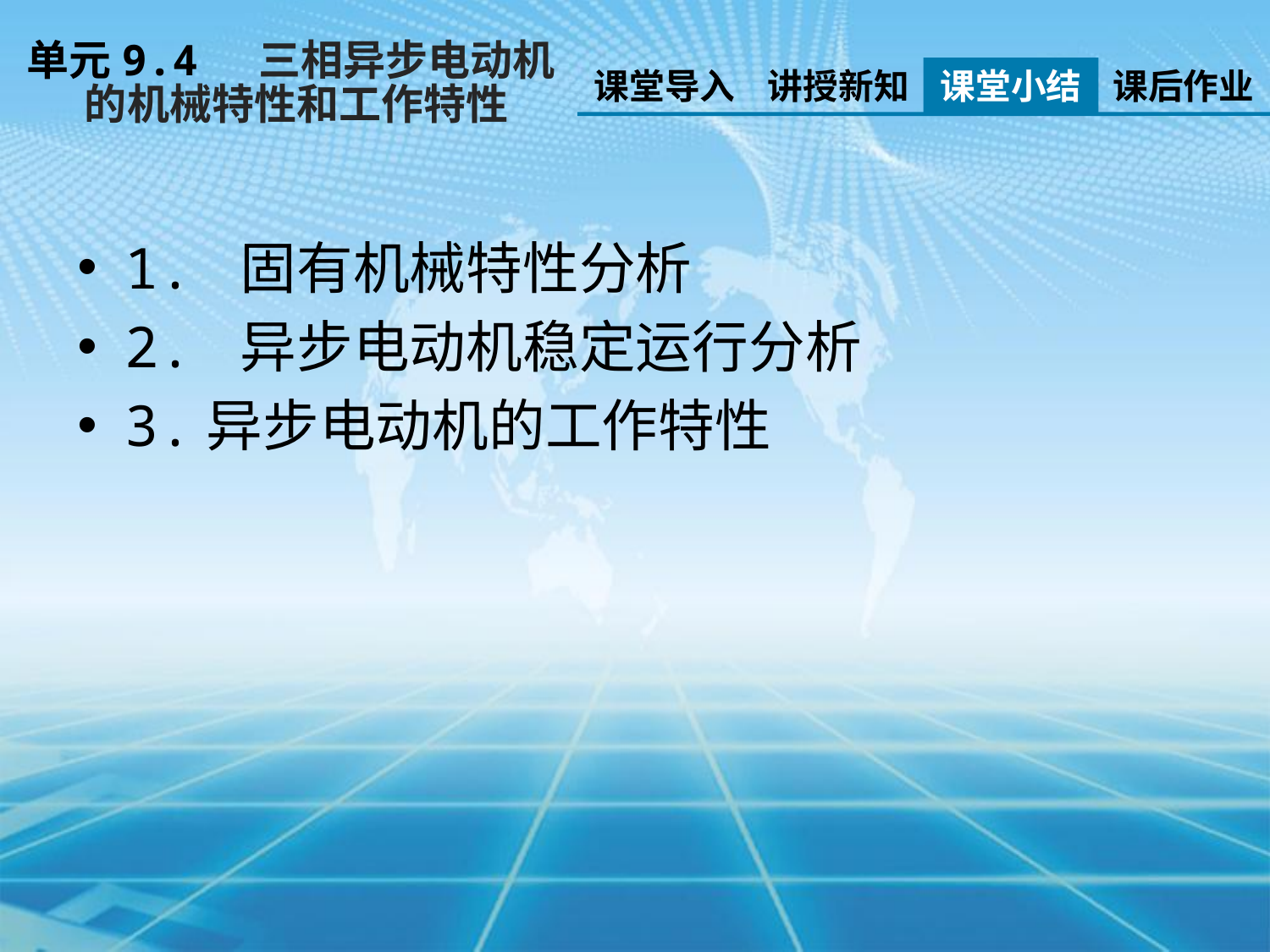

单元9.4  三相异步电动机
     的机械特性和工作特性
课堂导入
讲授新知
课堂小结
课后作业
1. 固有机械特性分析
2. 异步电动机稳定运行分析
3.异步电动机的工作特性